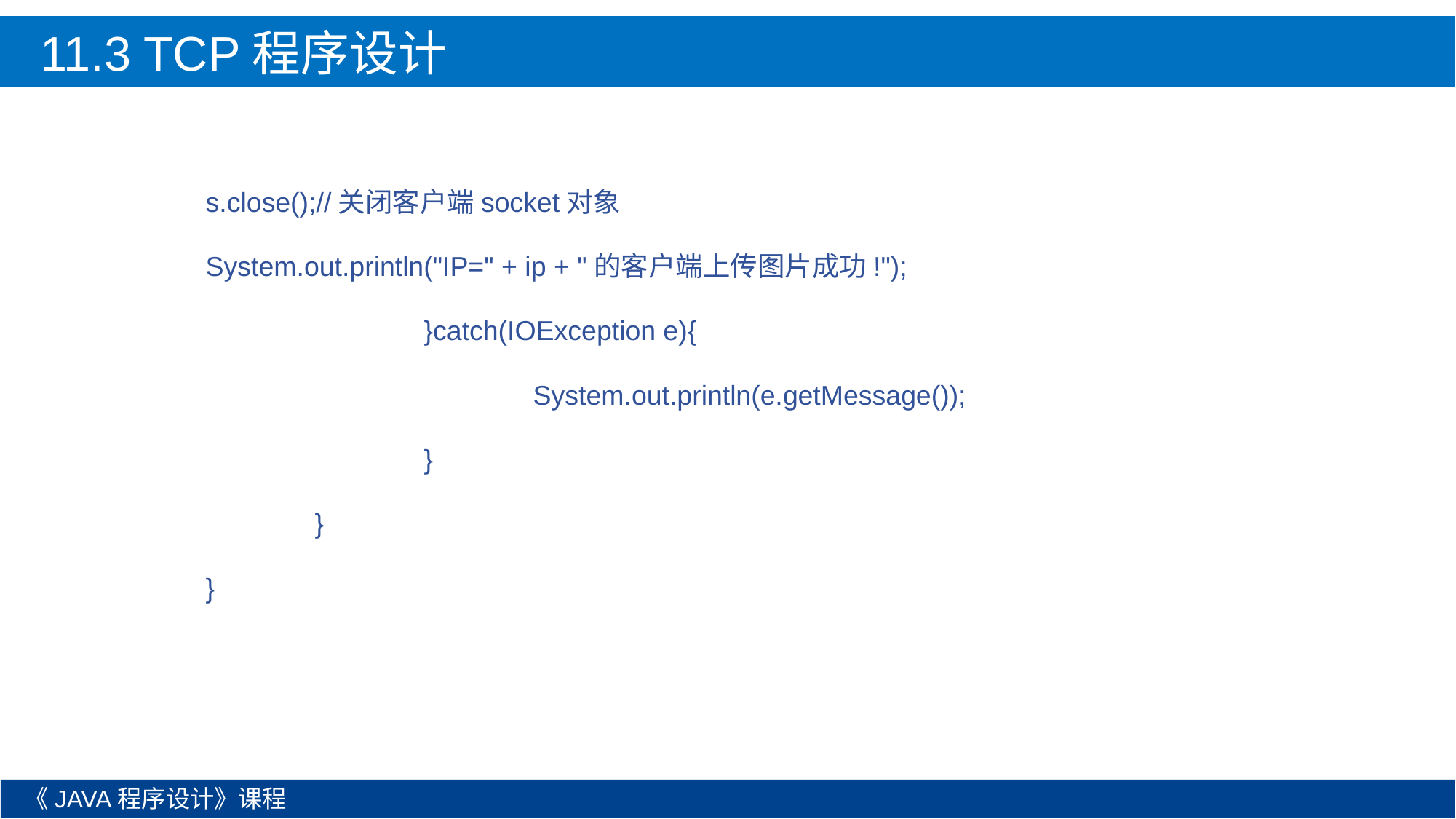

11.3 TCP程序设计
s.close();//关闭客户端socket对象
System.out.println("IP=" + ip + "的客户端上传图片成功!");
		}catch(IOException e){
			System.out.println(e.getMessage());
		}
	}
}
《JAVA程序设计》课程